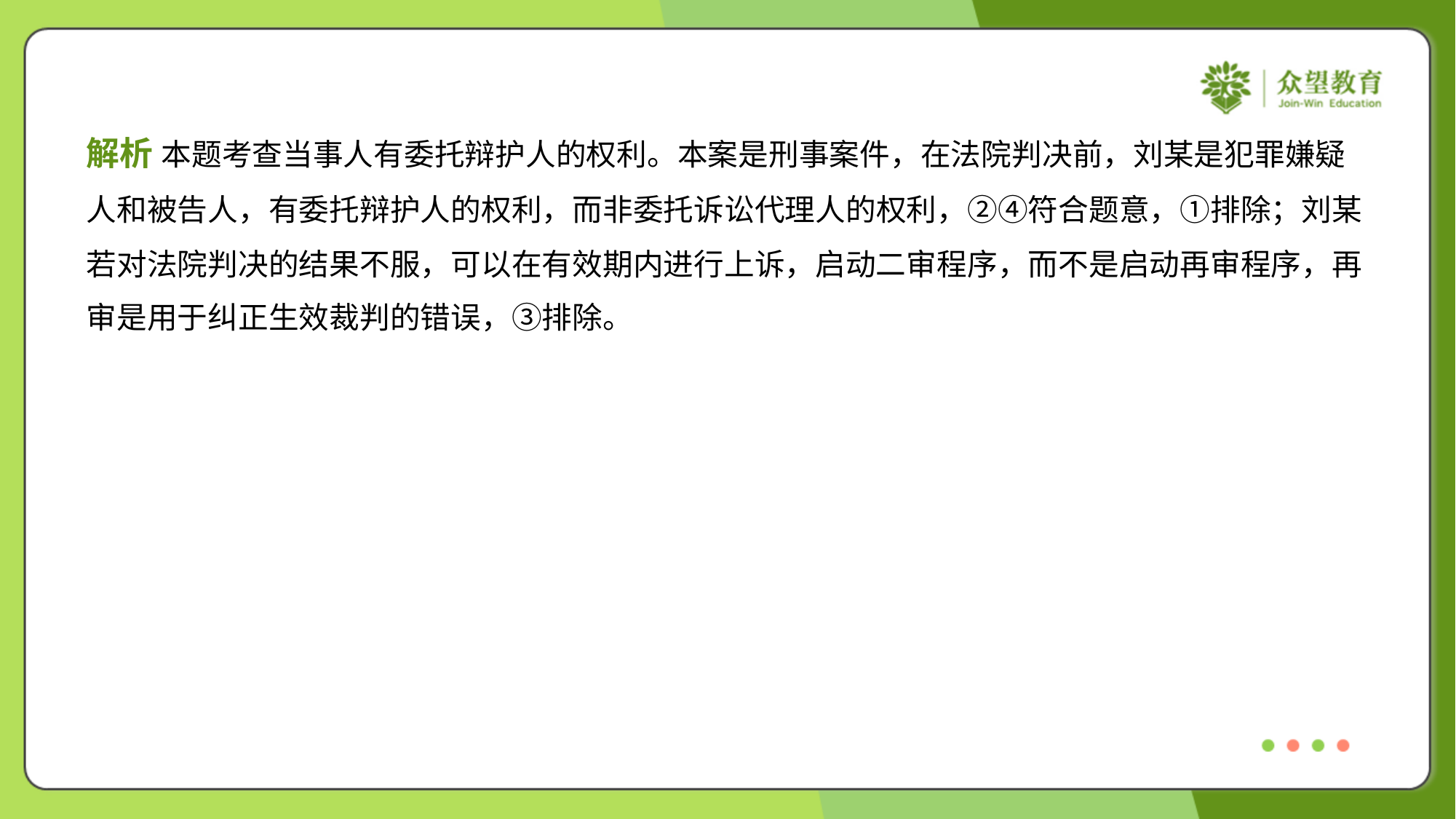

解析 本题考查当事人有委托辩护人的权利。本案是刑事案件，在法院判决前，刘某是犯罪嫌疑
人和被告人，有委托辩护人的权利，而非委托诉讼代理人的权利，②④符合题意，①排除；刘某
若对法院判决的结果不服，可以在有效期内进行上诉，启动二审程序，而不是启动再审程序，再
审是用于纠正生效裁判的错误，③排除。